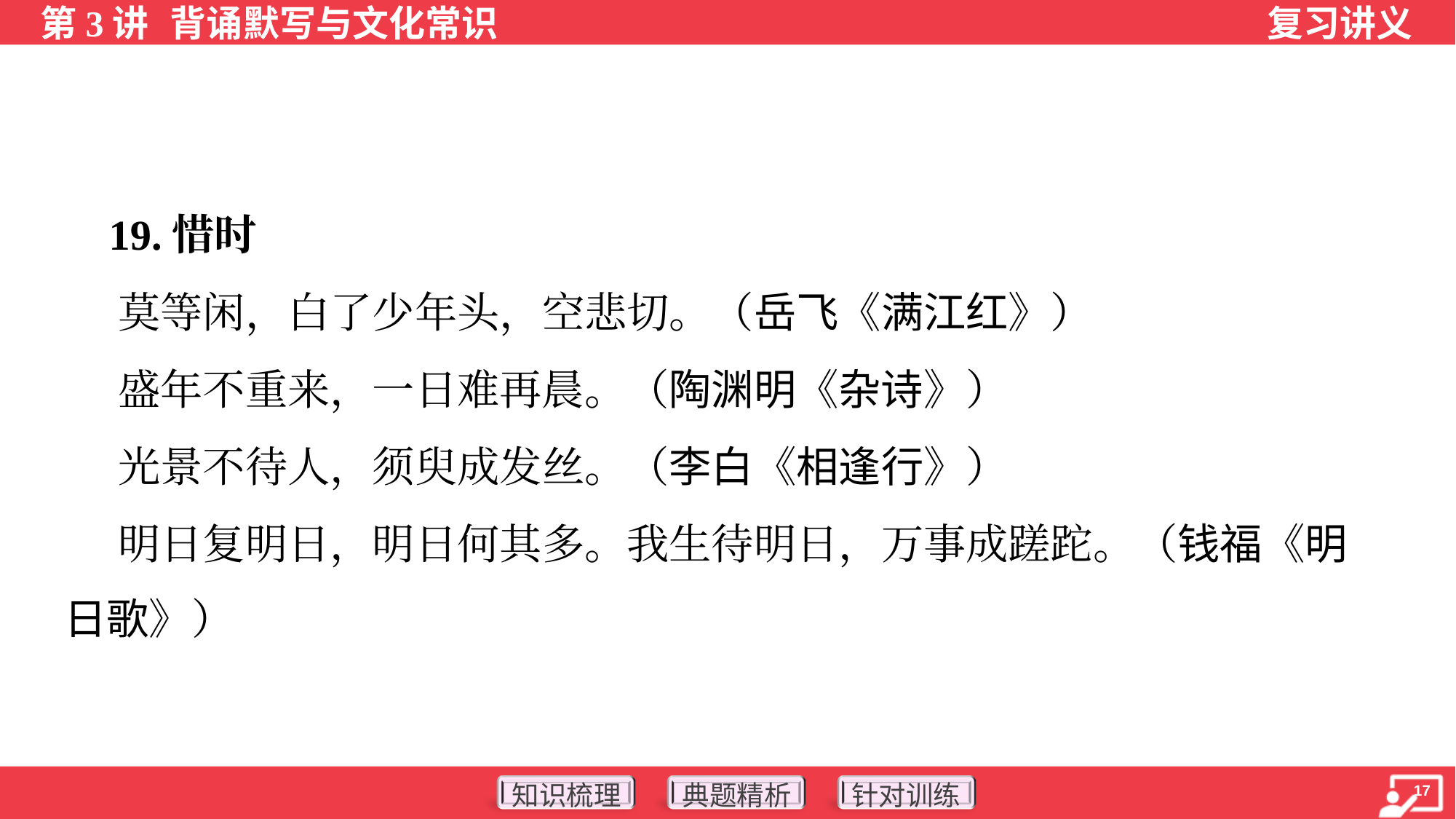

19.惜时
    莫等闲，白了少年头，空悲切。（岳飞《满江红》）
    盛年不重来，一日难再晨。（陶渊明《杂诗》）
    光景不待人，须臾成发丝。（李白《相逢行》）
    明日复明日，明日何其多。我生待明日，万事成蹉跎。（钱福《明
日歌》）